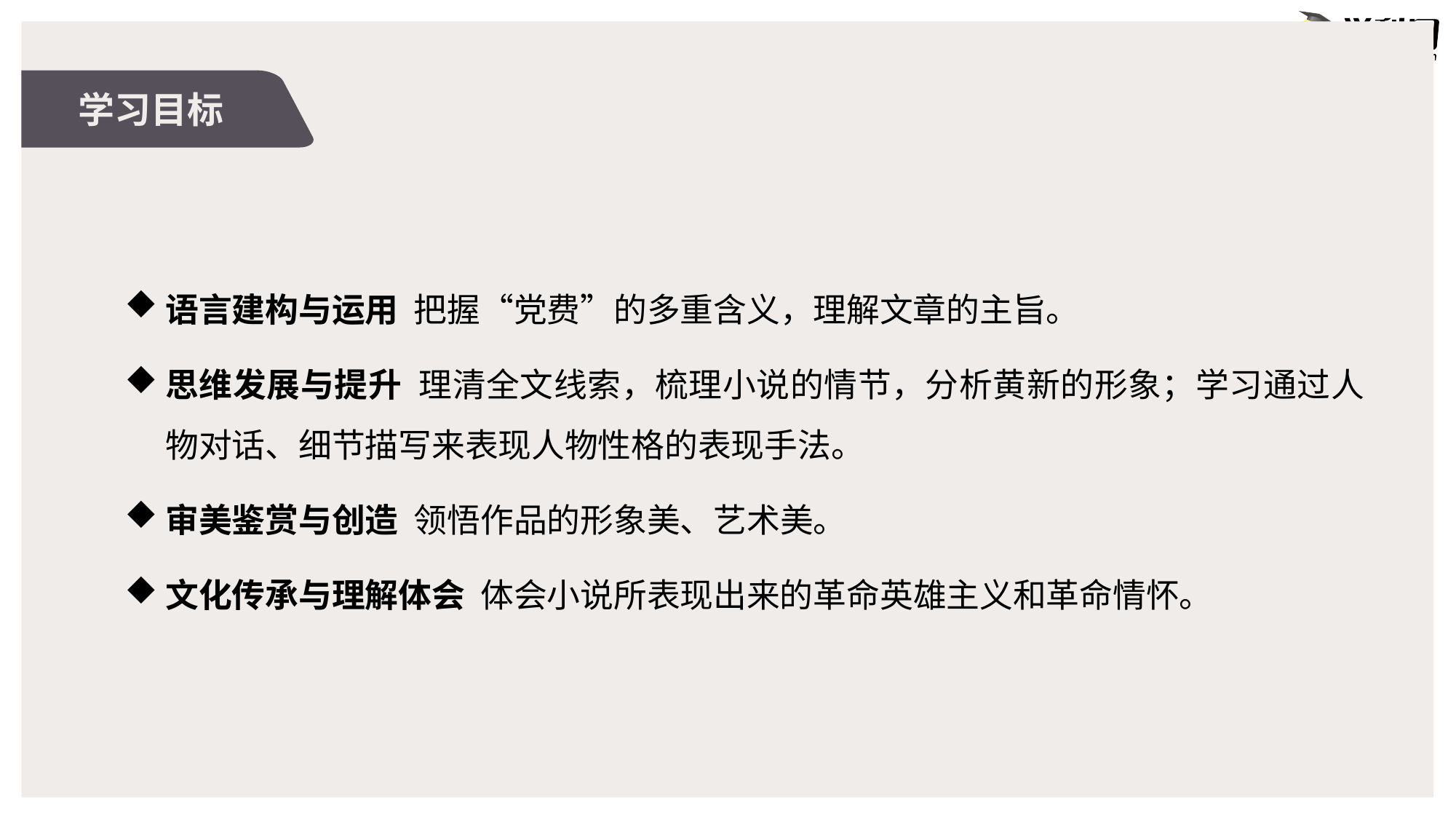

学习目标

语言建构与运用  把握“党费”的多重含义，理解文章的主旨。
思维发展与提升  理清全文线索，梳理小说的情节，分析黄新的形象；学习通过人物对话、细节描写来表现人物性格的表现手法。
审美鉴赏与创造  领悟作品的形象美、艺术美。
文化传承与理解体会  体会小说所表现出来的革命英雄主义和革命情怀。